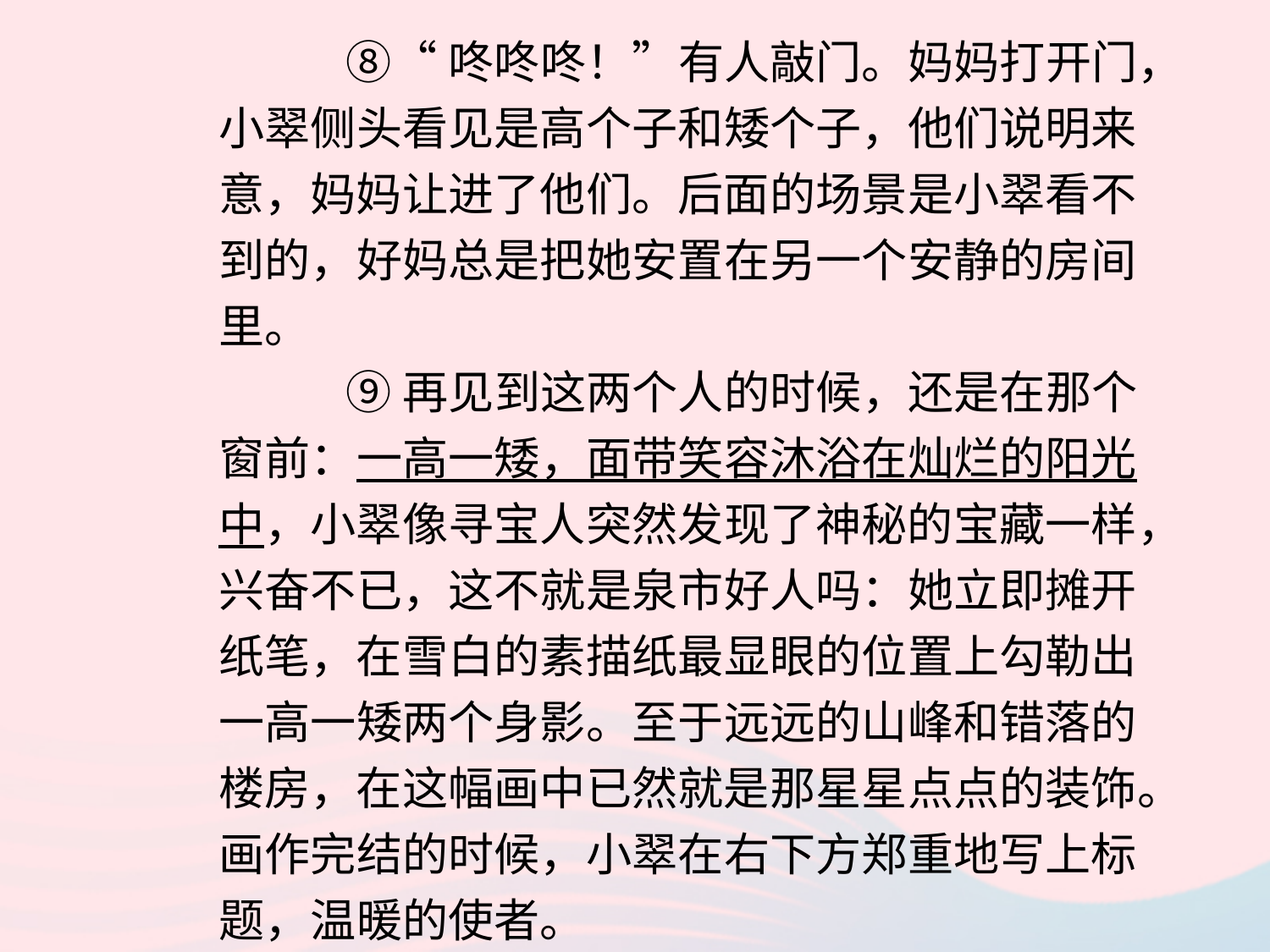

⑧“咚咚咚！”有人敲门。妈妈打开门，小翠侧头看见是高个子和矮个子，他们说明来意，妈妈让进了他们。后面的场景是小翠看不到的，好妈总是把她安置在另一个安静的房间里。
	⑨再见到这两个人的时候，还是在那个窗前：一高一矮，面带笑容沐浴在灿烂的阳光中，小翠像寻宝人突然发现了神秘的宝藏一样，兴奋不已，这不就是泉市好人吗：她立即摊开纸笔，在雪白的素描纸最显眼的位置上勾勒出一高一矮两个身影。至于远远的山峰和错落的楼房，在这幅画中已然就是那星星点点的装饰。画作完结的时候，小翠在右下方郑重地写上标题，温暖的使者。